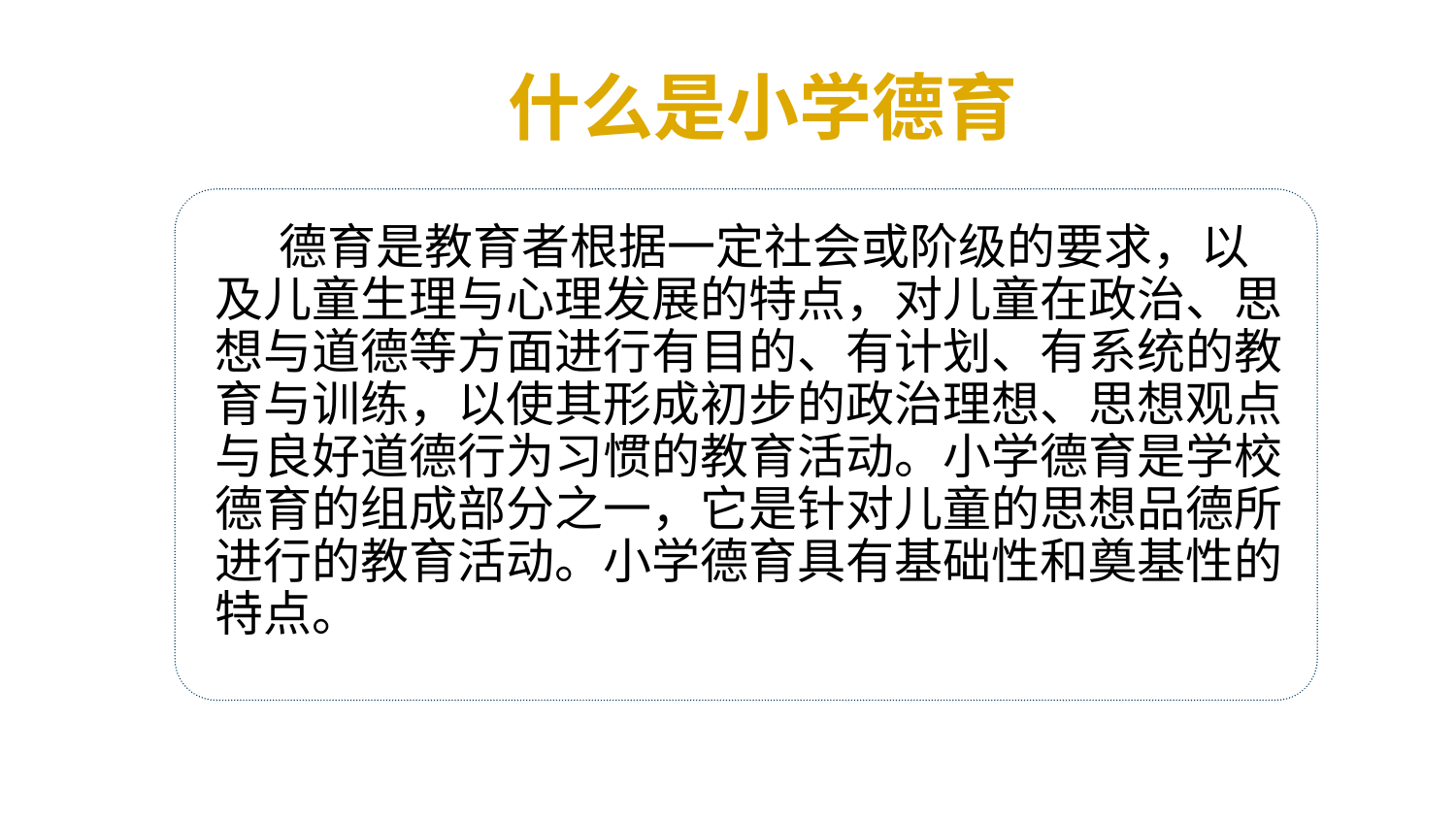

什么是小学德育

      德育是教育者根据一定社会或阶级的要求，以及儿童生理与心理发展的特点，对儿童在政治、思想与道德等方面进行有目的、有计划、有系统的教育与训练，以使其形成初步的政治理想、思想观点与良好道德行为习惯的教育活动。小学德育是学校德育的组成部分之一，它是针对儿童的思想品德所进行的教育活动。小学德育具有基础性和奠基性的特点。